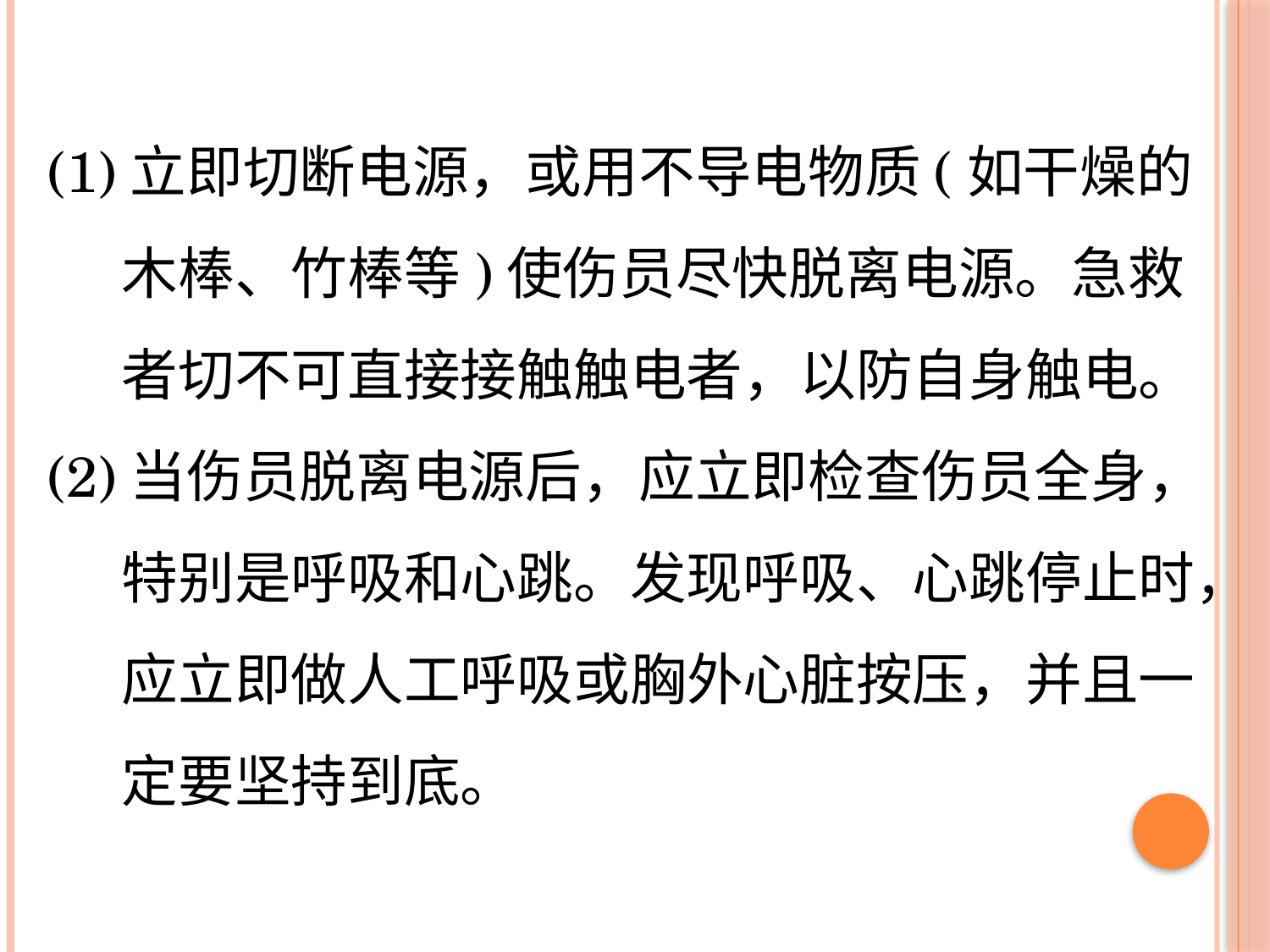

(1)立即切断电源，或用不导电物质(如干燥的木棒、竹棒等)使伤员尽快脱离电源。急救者切不可直接接触触电者，以防自身触电。
(2)当伤员脱离电源后，应立即检查伤员全身，特别是呼吸和心跳。发现呼吸、心跳停止时，应立即做人工呼吸或胸外心脏按压，并且一定要坚持到底。